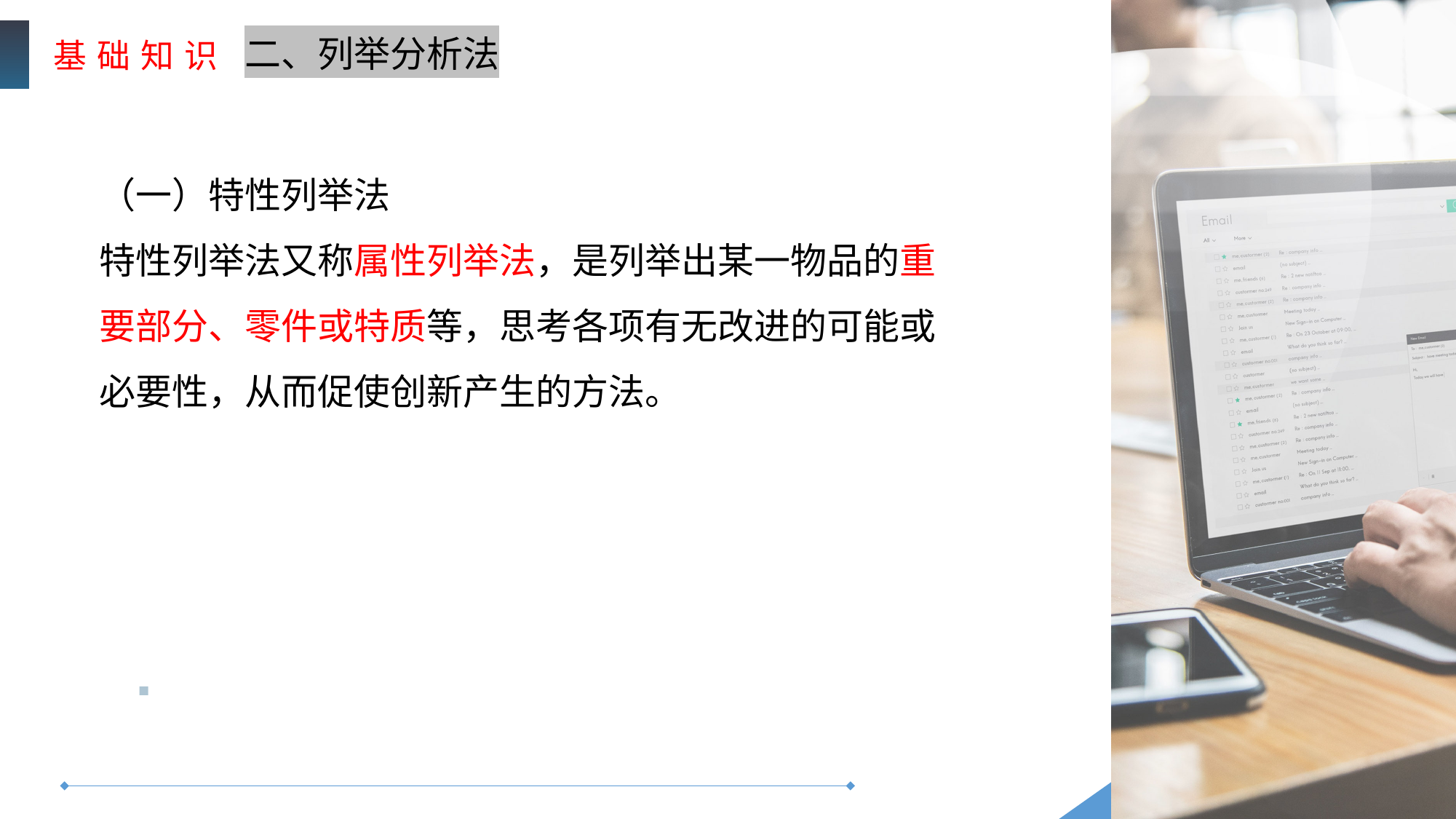

基 础 知 识

二、列举分析法
（一）特性列举法
特性列举法又称属性列举法，是列举出某一物品的重要部分、零件或特质等，思考各项有无改进的可能或必要性，从而促使创新产生的方法。